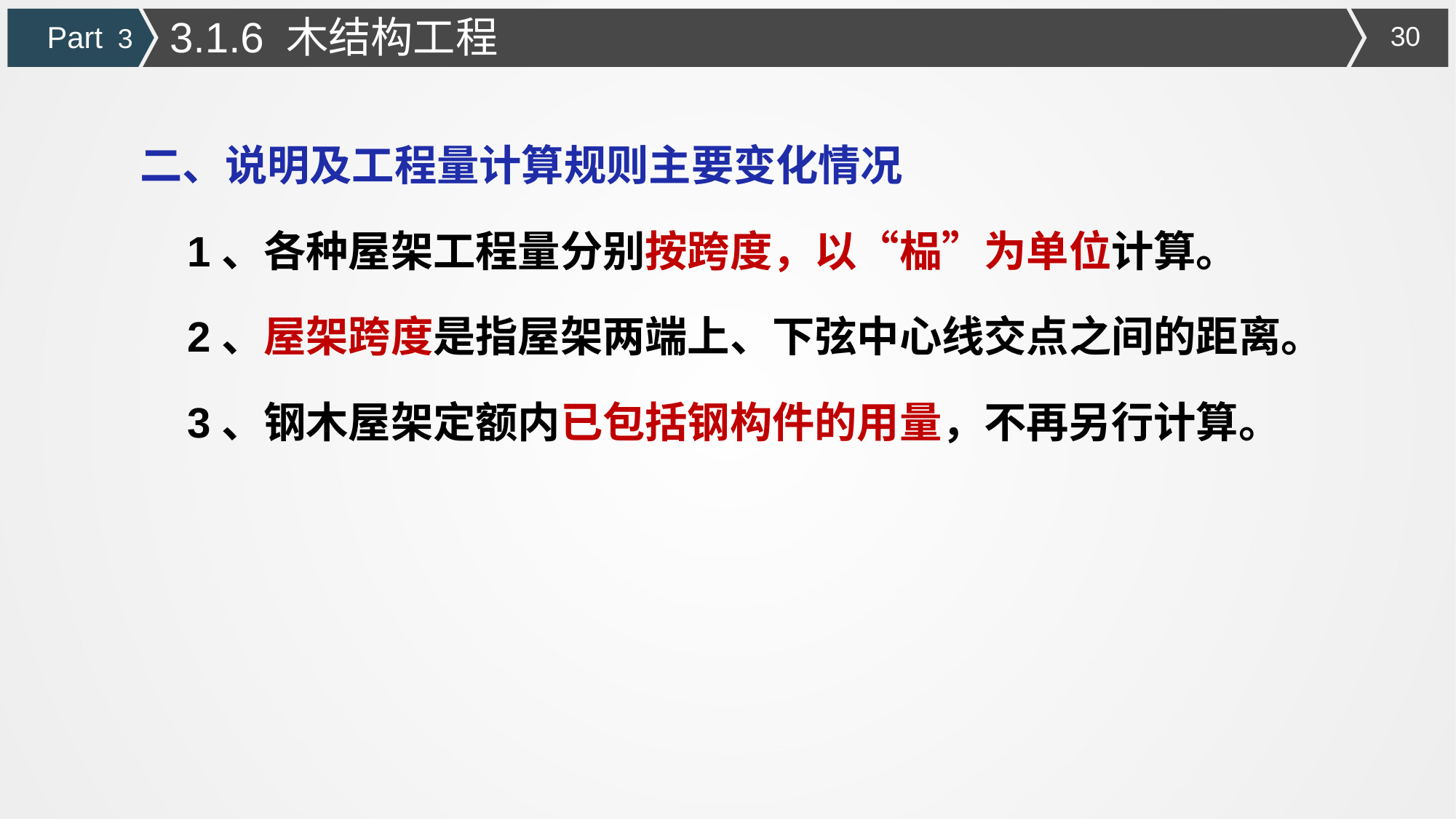

3.1.6 木结构工程

Part  3
二、说明及工程量计算规则主要变化情况
    1、各种屋架工程量分别按跨度，以“榀”为单位计算。
    2、屋架跨度是指屋架两端上、下弦中心线交点之间的距离。
    3、钢木屋架定额内已包括钢构件的用量，不再另行计算。